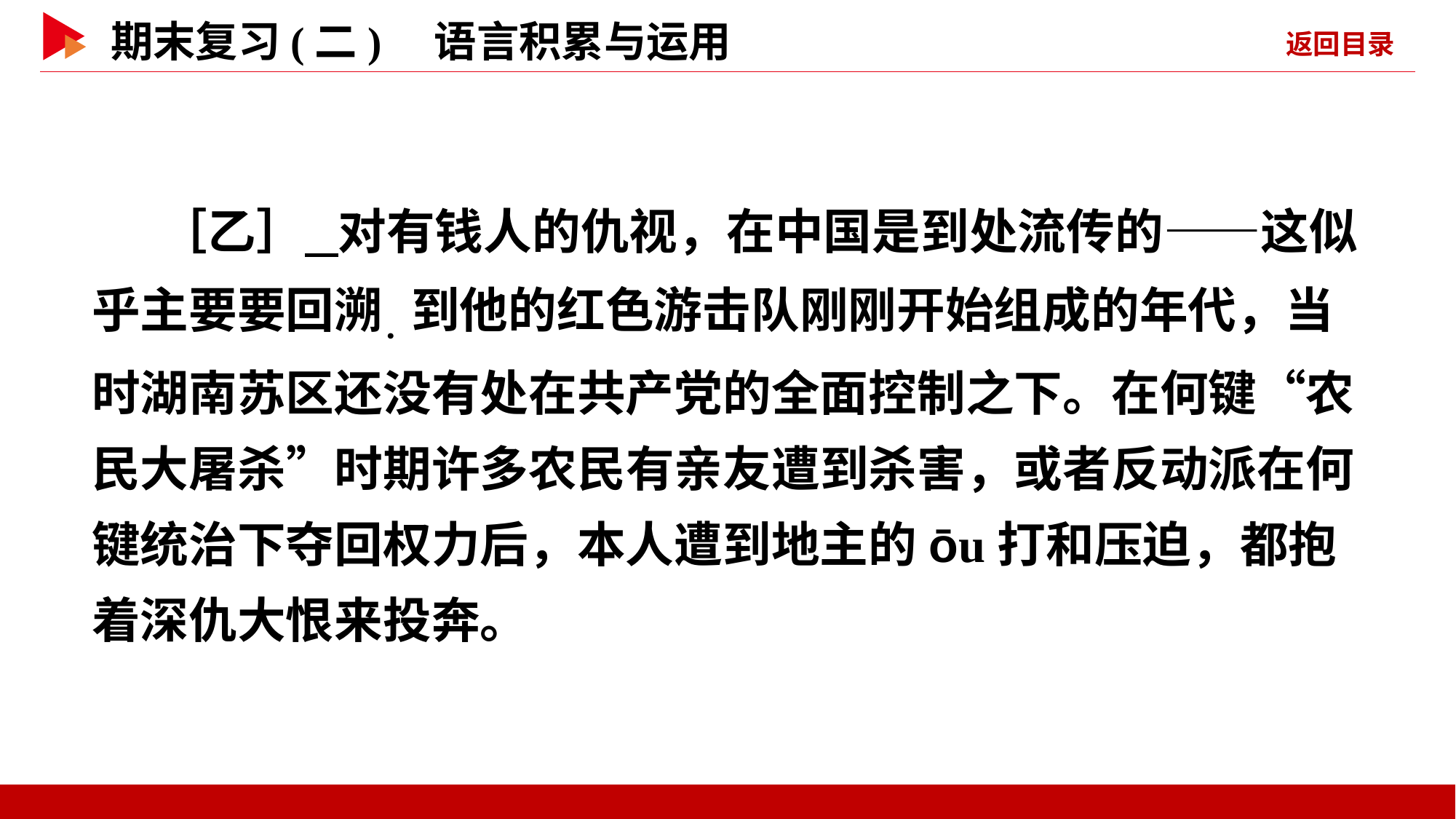

［乙］   对有钱人的仇视，在中国是到处流传的——这似乎主要要回溯．到他的红色游击队刚刚开始组成的年代，当时湖南苏区还没有处在共产党的全面控制之下。在何键“农民大屠杀”时期许多农民有亲友遭到杀害，或者反动派在何键统治下夺回权力后，本人遭到地主的ōu打和压迫，都抱着深仇大恨来投奔。